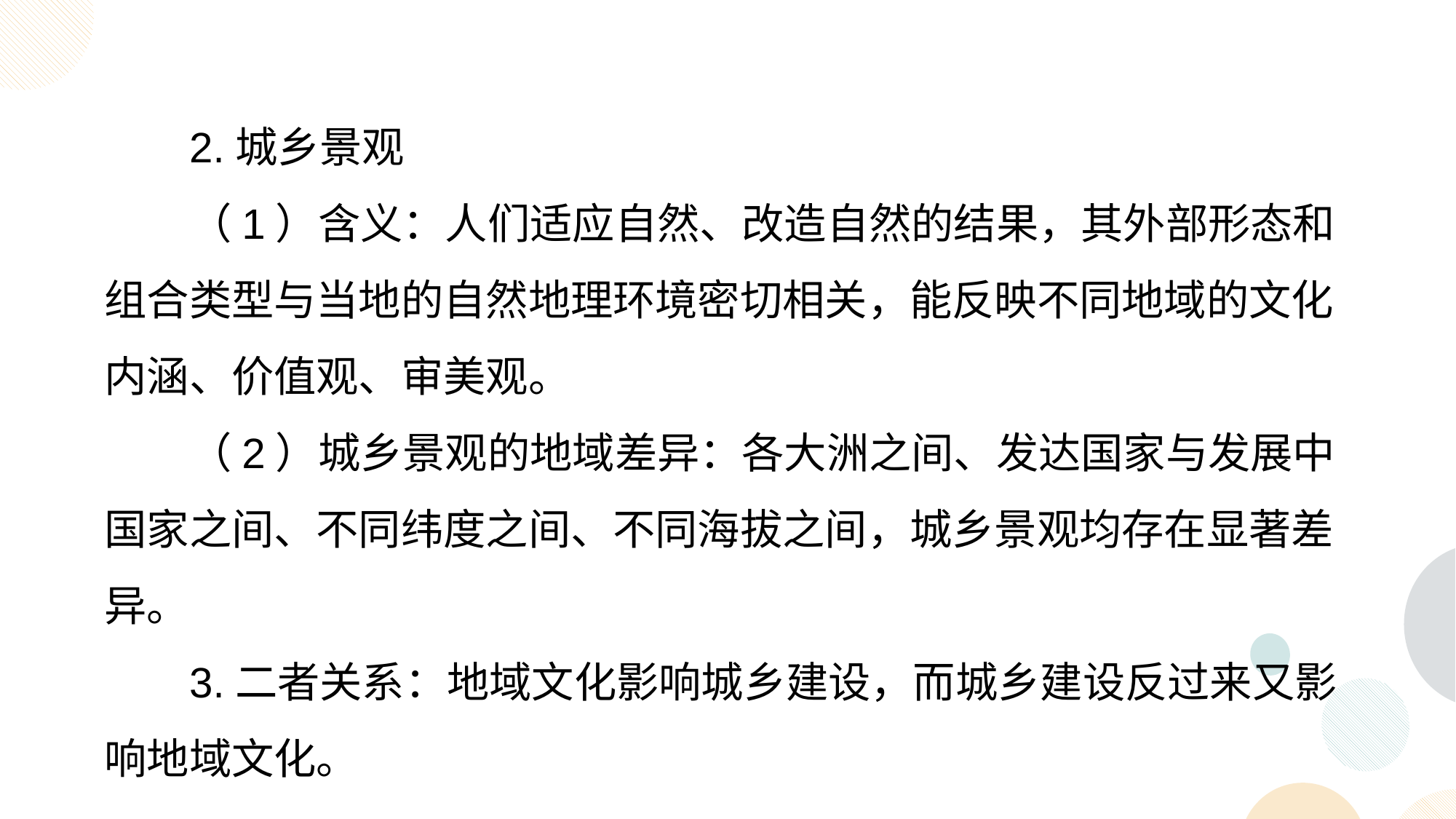

2.城乡景观
（1）含义：人们适应自然、改造自然的结果，其外部形态和组合类型与当地的自然地理环境密切相关，能反映不同地域的文化内涵、价值观、审美观。
（2）城乡景观的地域差异：各大洲之间、发达国家与发展中国家之间、不同纬度之间、不同海拔之间，城乡景观均存在显著差异。
3.二者关系：地域文化影响城乡建设，而城乡建设反过来又影响地域文化。